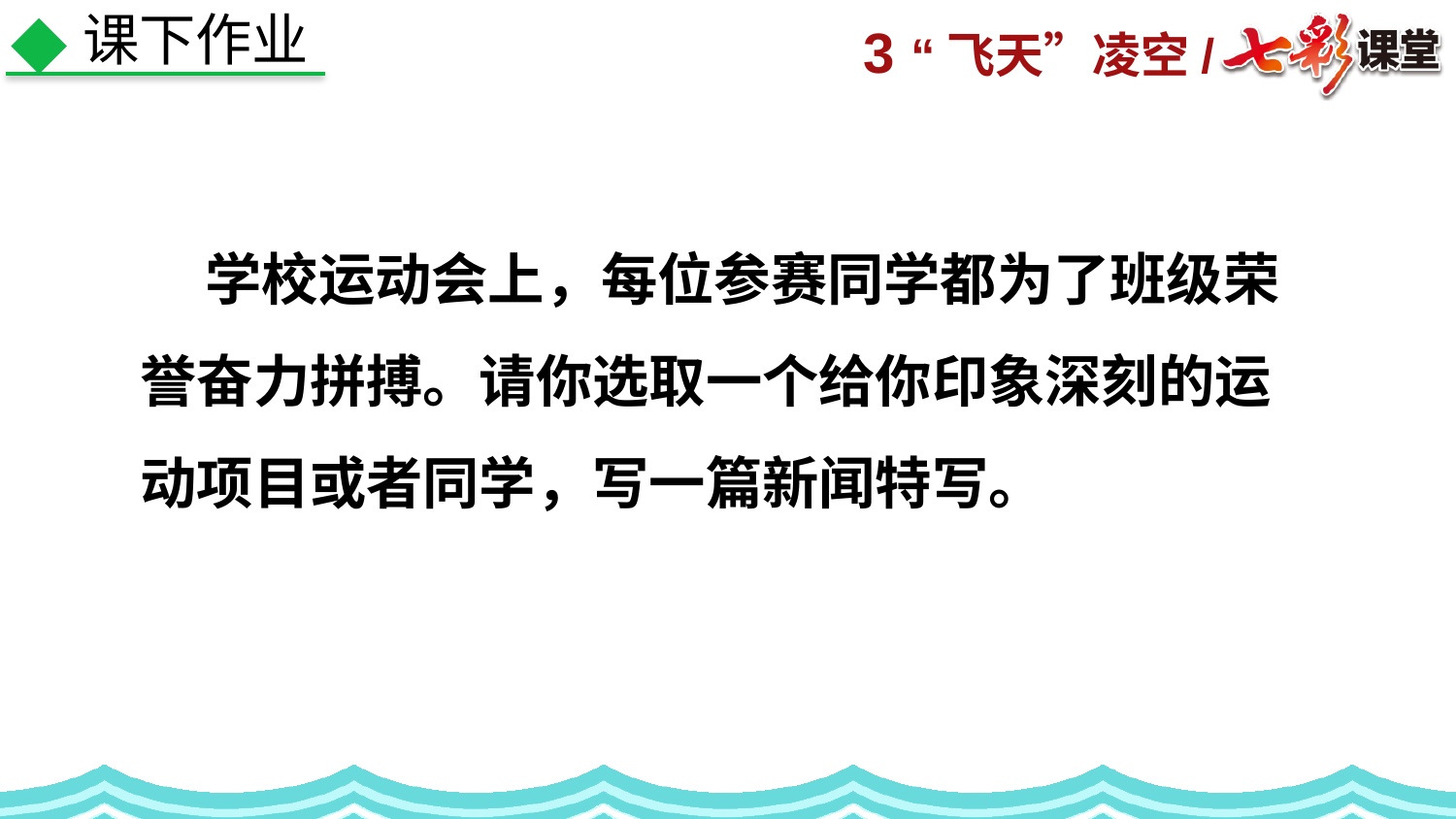

课下作业

    学校运动会上，每位参赛同学都为了班级荣誉奋力拼搏。请你选取一个给你印象深刻的运动项目或者同学，写一篇新闻特写。